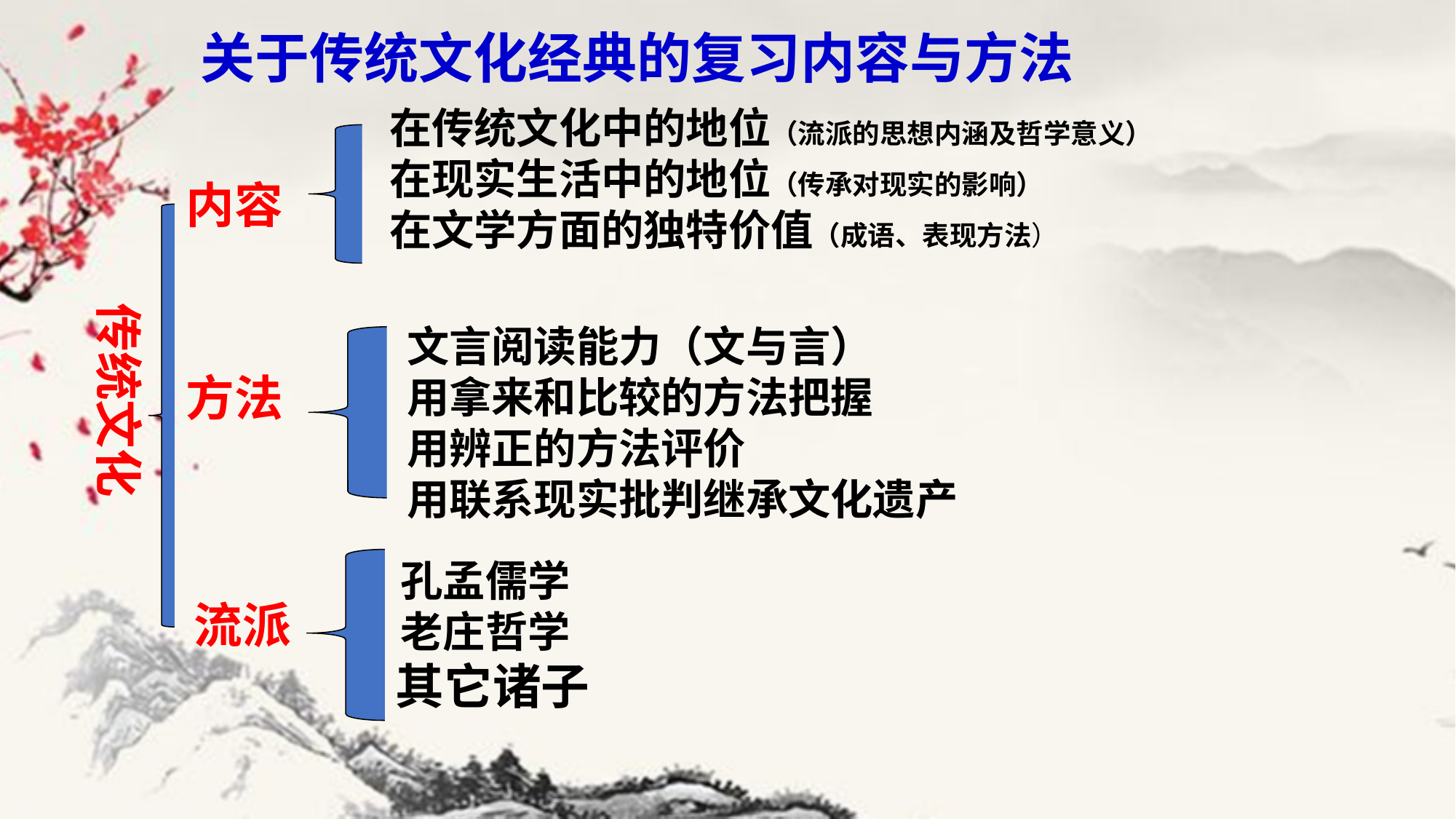

关于传统文化经典的复习内容与方法
在传统文化中的地位（流派的思想内涵及哲学意义）
在现实生活中的地位（传承对现实的影响）
在文学方面的独特价值（成语、表现方法）

内容

文言阅读能力（文与言）
用拿来和比较的方法把握
用辨正的方法评价
用联系现实批判继承文化遗产
传统文化

方法

       孔孟儒学
       老庄哲学
         其它诸子

流派